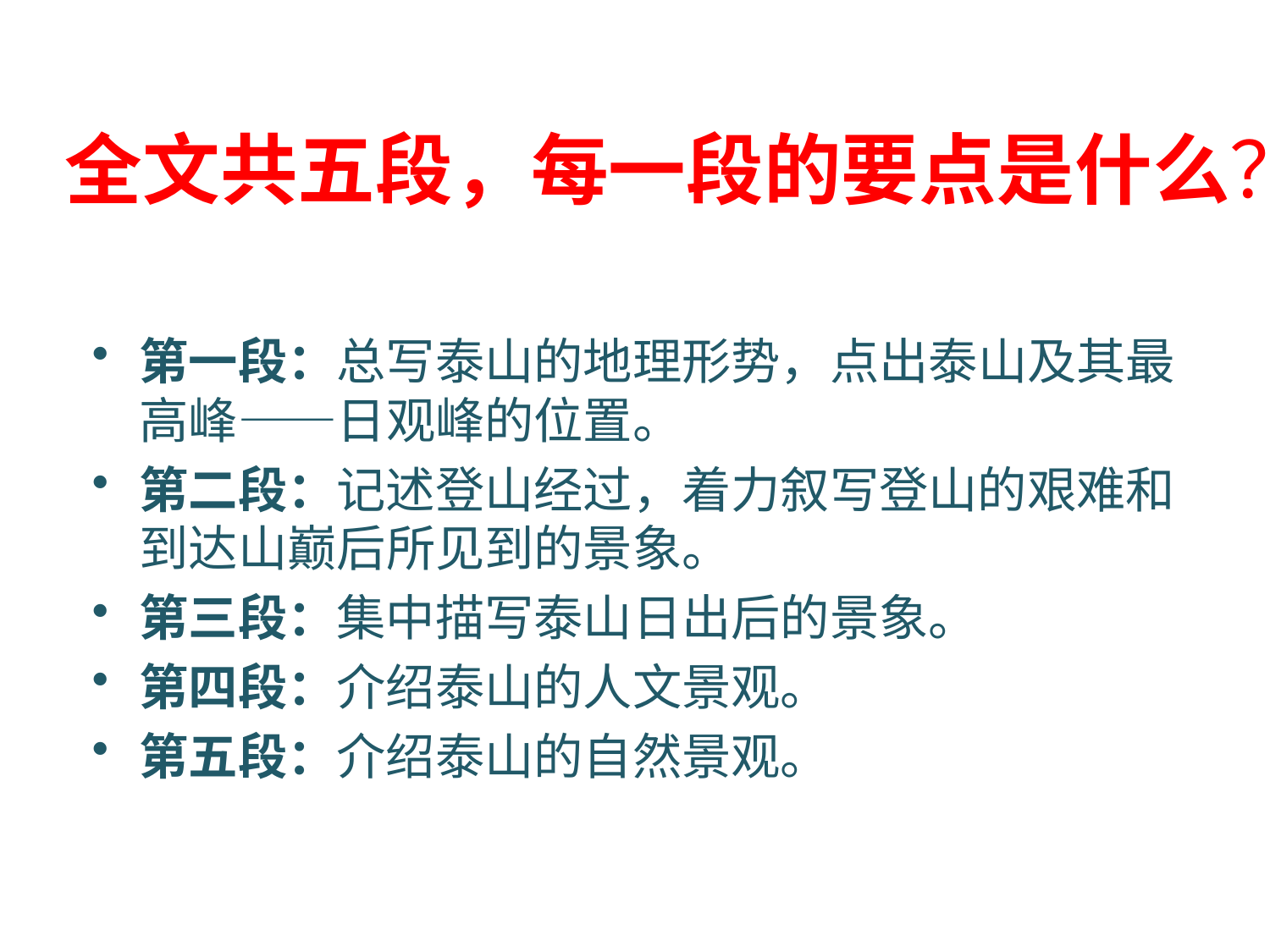

全文共五段，每一段的要点是什么？
第一段：总写泰山的地理形势，点出泰山及其最高峰——日观峰的位置。
第二段：记述登山经过，着力叙写登山的艰难和到达山巅后所见到的景象。
第三段：集中描写泰山日出后的景象。
第四段：介绍泰山的人文景观。
第五段：介绍泰山的自然景观。